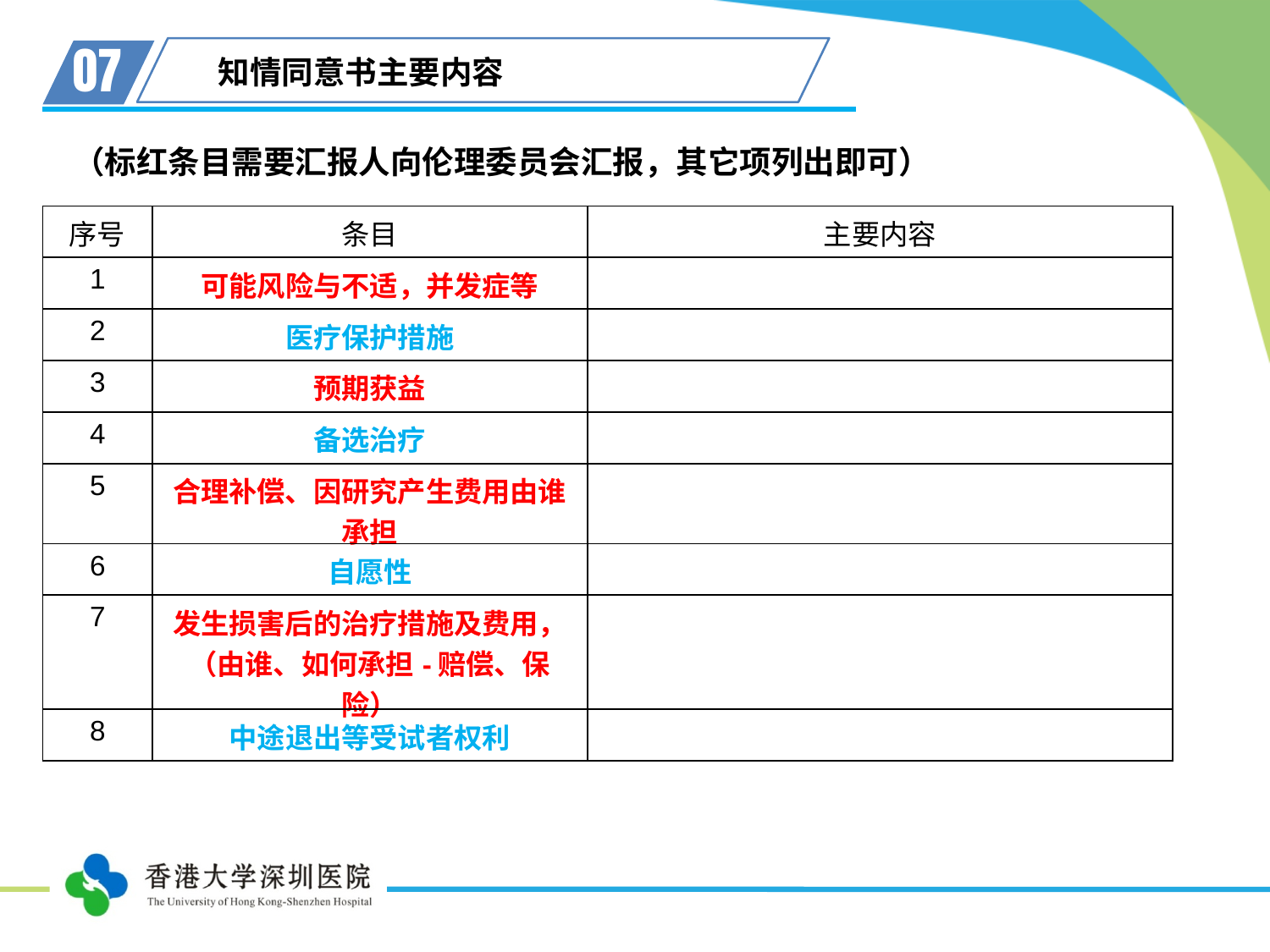

07

知情同意书主要内容
（标红条目需要汇报人向伦理委员会汇报，其它项列出即可）
| 序号 | 条目 | 主要内容 |
| --- | --- | --- |
| 1 | 可能风险与不适，并发症等 |  |
| 2 | 医疗保护措施 |  |
| 3 | 预期获益 |  |
| 4 | 备选治疗 |  |
| 5 | 合理补偿、因研究产生费用由谁承担 |  |
| 6 | 自愿性 |  |
| 7 | 发生损害后的治疗措施及费用，（由谁、如何承担-赔偿、保险） |  |
| 8 | 中途退出等受试者权利 |  |